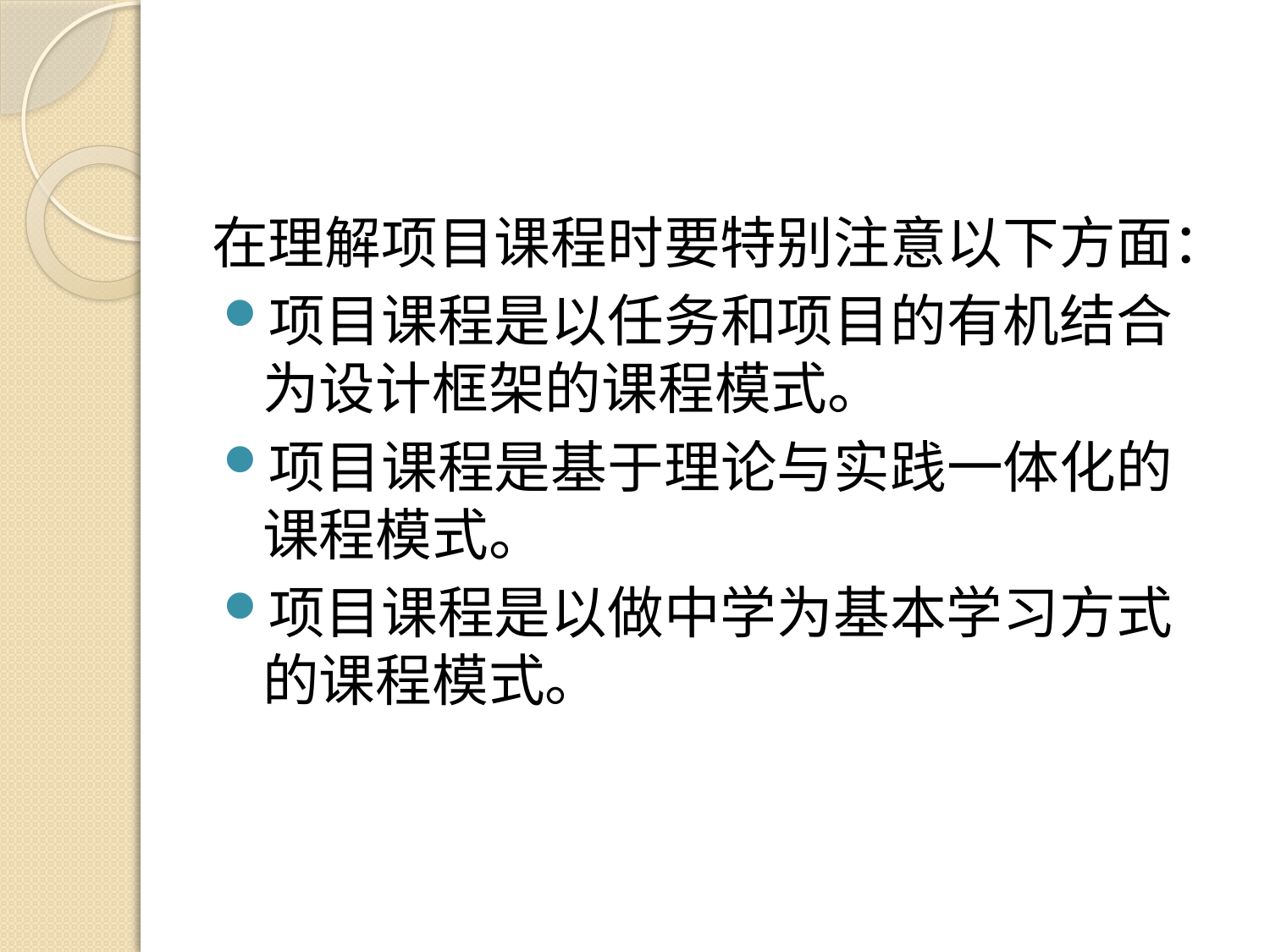

#
在理解项目课程时要特别注意以下方面：
项目课程是以任务和项目的有机结合为设计框架的课程模式。
项目课程是基于理论与实践一体化的课程模式。
项目课程是以做中学为基本学习方式的课程模式。